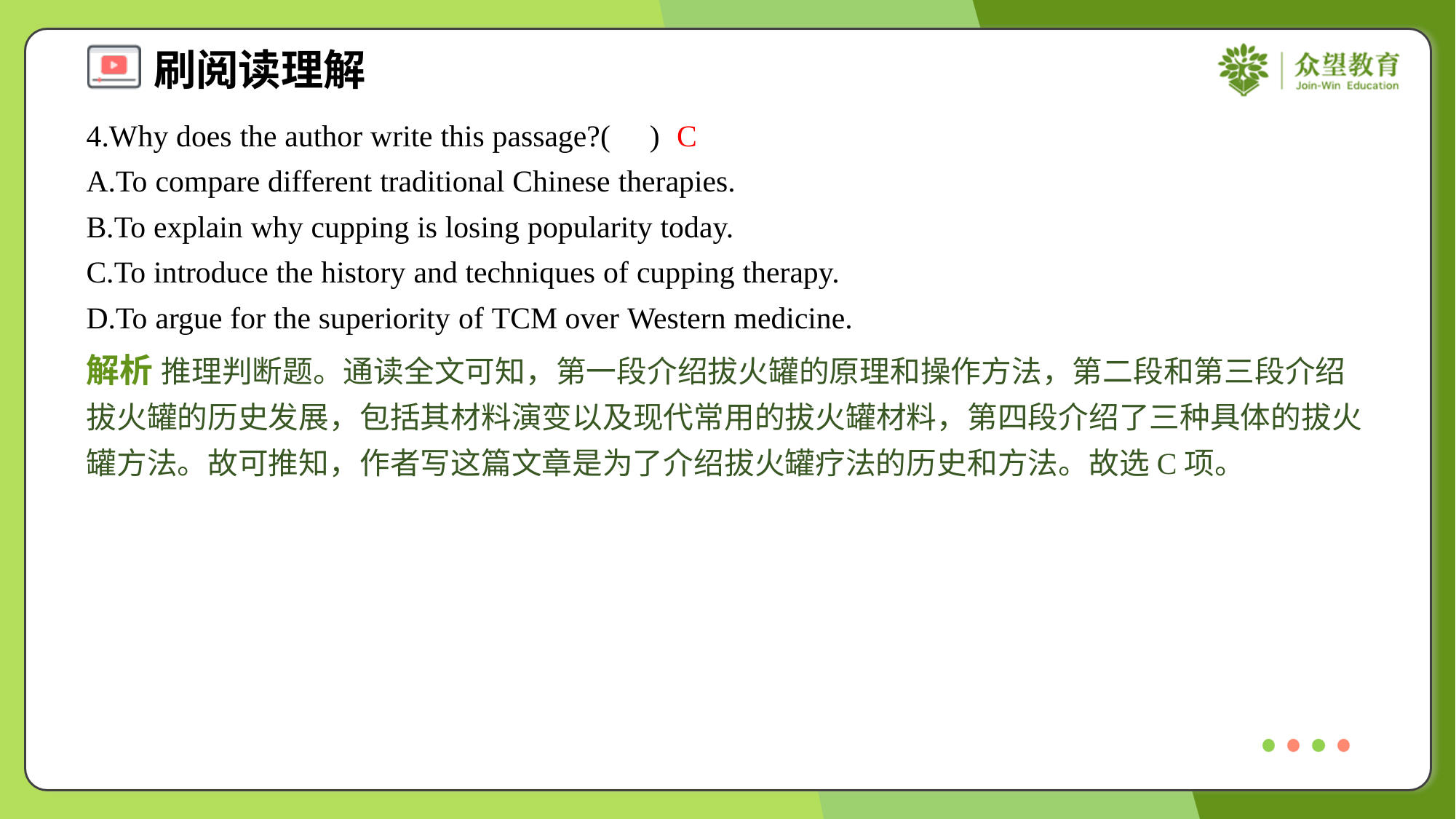

4.Why does the author write this passage?(     )
C
A.To compare different traditional Chinese therapies.
B.To explain why cupping is losing popularity today.
C.To introduce the history and techniques of cupping therapy.
D.To argue for the superiority of TCM over Western medicine.
解析 推理判断题。通读全文可知，第一段介绍拔火罐的原理和操作方法，第二段和第三段介绍拔火罐的历史发展，包括其材料演变以及现代常用的拔火罐材料，第四段介绍了三种具体的拔火罐方法。故可推知，作者写这篇文章是为了介绍拔火罐疗法的历史和方法。故选C项。